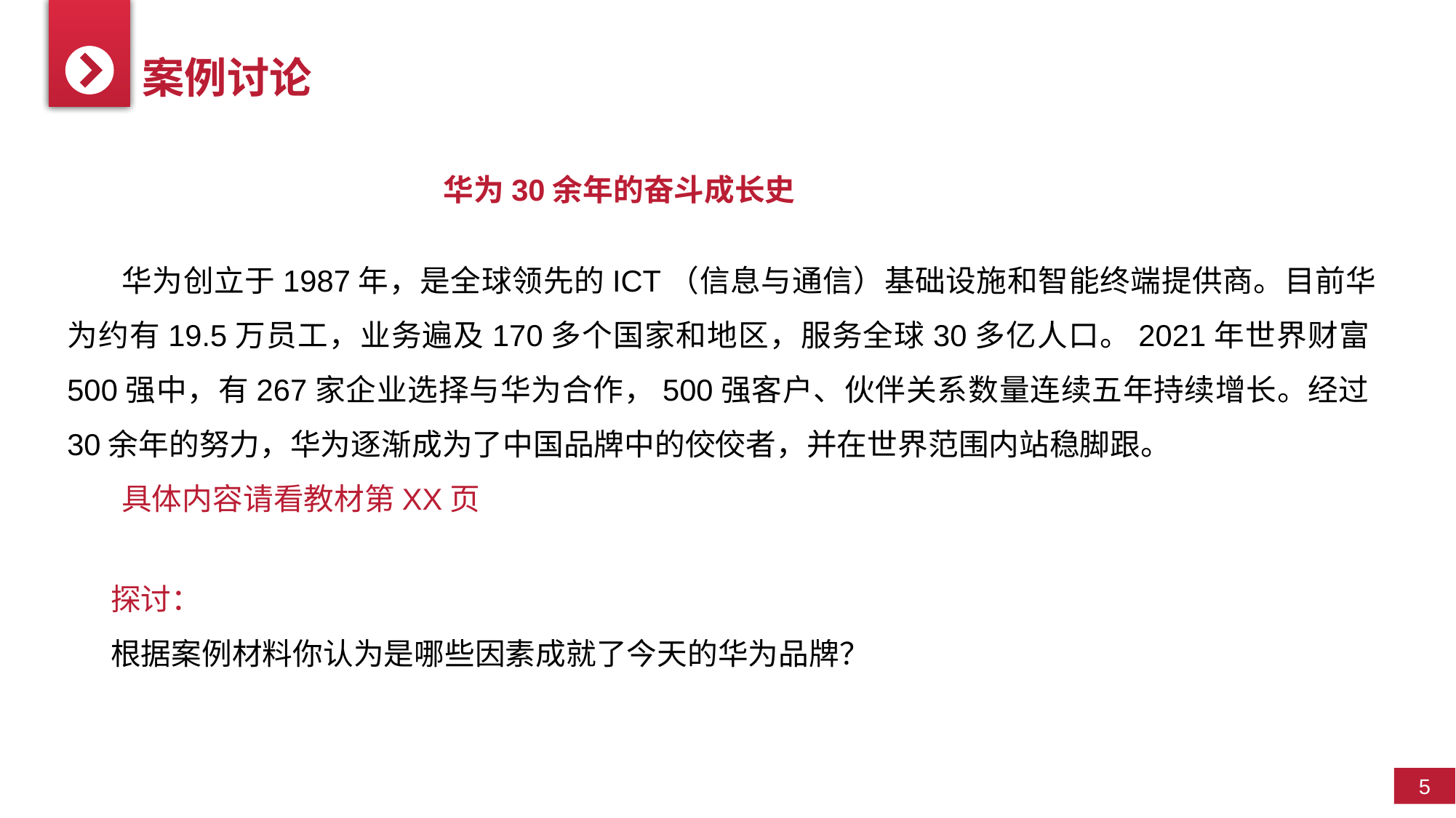

案例讨论

华为30余年的奋斗成长史
华为创立于1987年，是全球领先的ICT（信息与通信）基础设施和智能终端提供商。目前华为约有19.5万员工，业务遍及170多个国家和地区，服务全球30多亿人口。2021年世界财富500强中，有267家企业选择与华为合作，500强客户、伙伴关系数量连续五年持续增长。经过30余年的努力，华为逐渐成为了中国品牌中的佼佼者，并在世界范围内站稳脚跟。
具体内容请看教材第XX页
探讨：
根据案例材料你认为是哪些因素成就了今天的华为品牌？